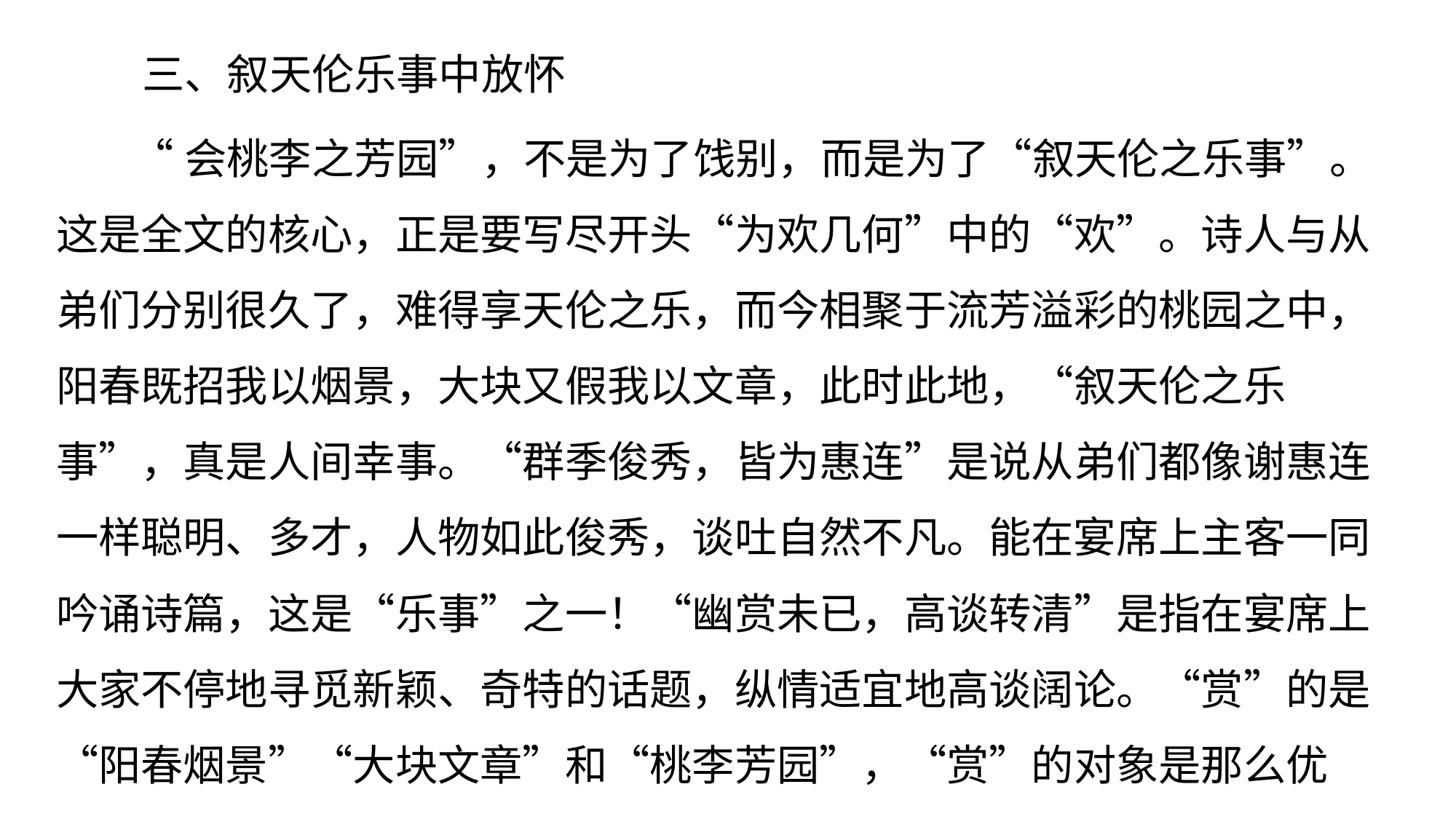

三、叙天伦乐事中放怀
        “会桃李之芳园”，不是为了饯别，而是为了“叙天伦之乐事”。这是全文的核心，正是要写尽开头“为欢几何”中的“欢”。诗人与从弟们分别很久了，难得享天伦之乐，而今相聚于流芳溢彩的桃园之中，阳春既招我以烟景，大块又假我以文章，此时此地，“叙天伦之乐事”，真是人间幸事。“群季俊秀，皆为惠连”是说从弟们都像谢惠连一样聪明、多才，人物如此俊秀，谈吐自然不凡。能在宴席上主客一同吟诵诗篇，这是“乐事”之一！“幽赏未已，高谈转清”是指在宴席上大家不停地寻觅新颖、奇特的话题，纵情适宜地高谈阔论。“赏”的是“阳春烟景”“大块文章”和“桃李芳园”，“赏”的对象是那么优